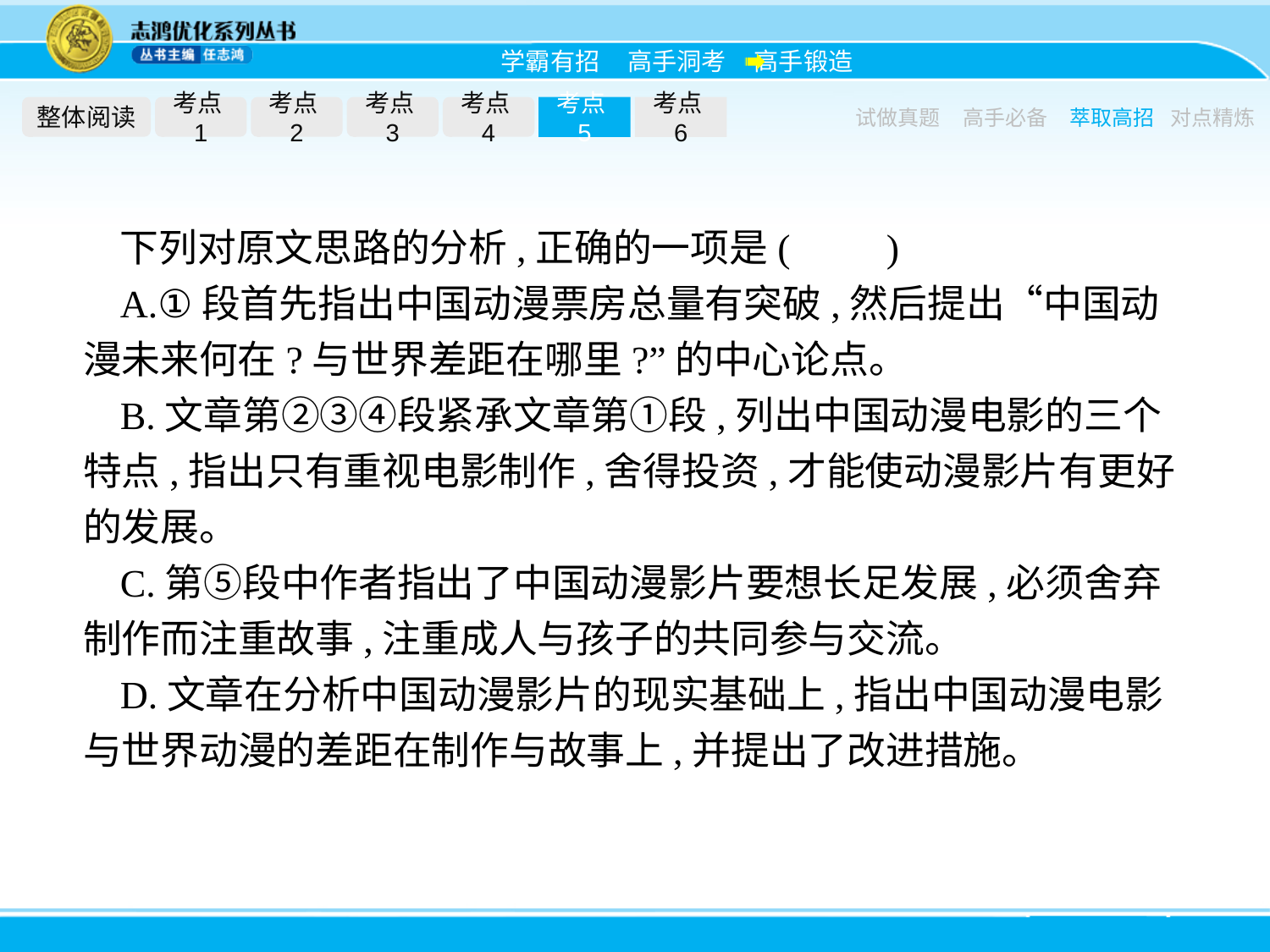

整体阅读
考点1
考点2
考点3
考点4
考点5
考点6
试做真题
高手必备
萃取高招
对点精炼
下列对原文思路的分析,正确的一项是(　　)
A.①段首先指出中国动漫票房总量有突破,然后提出“中国动漫未来何在?与世界差距在哪里?”的中心论点。
B.文章第②③④段紧承文章第①段,列出中国动漫电影的三个特点,指出只有重视电影制作,舍得投资,才能使动漫影片有更好的发展。
C.第⑤段中作者指出了中国动漫影片要想长足发展,必须舍弃制作而注重故事,注重成人与孩子的共同参与交流。
D.文章在分析中国动漫影片的现实基础上,指出中国动漫电影与世界动漫的差距在制作与故事上,并提出了改进措施。